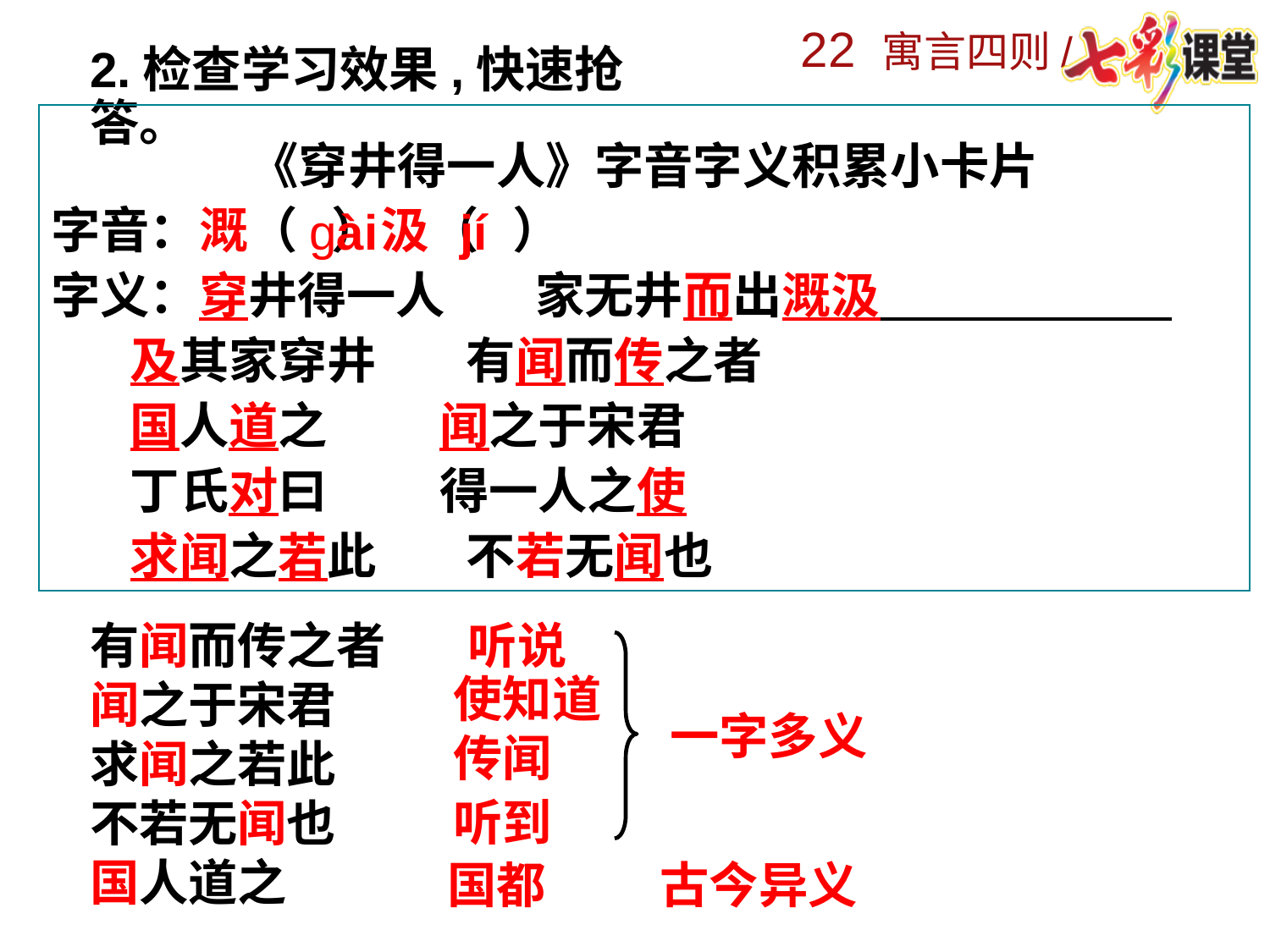

2.检查学习效果,快速抢答。

《穿井得一人》字音字义积累小卡片
字音：溉（   ）汲（   ）
字义：穿井得一人        家无井而出溉汲
      及其家穿井        有闻而传之者
      国人道之          闻之于宋君
      丁氏对曰          得一人之使
      求闻之若此        不若无闻也
gài      jí
有闻而传之者
闻之于宋君
求闻之若此
不若无闻也
国人道之
听说

使知道
一字多义
传闻
听到
国都
古今异义